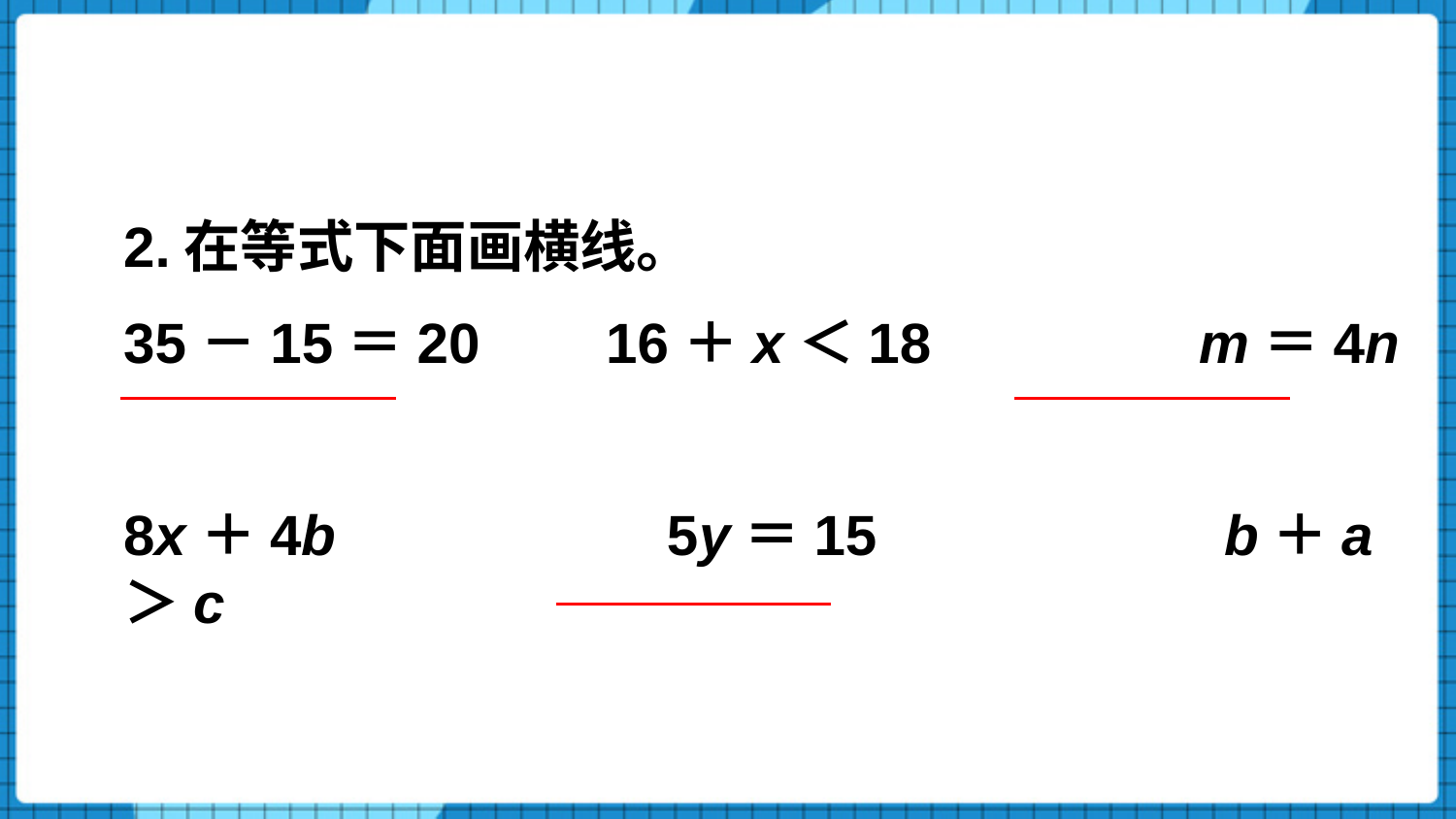

2.在等式下面画横线。
35－15＝20        16＋x＜18                 m＝4n

8x＋4b                     5y＝15                      b＋a＞c